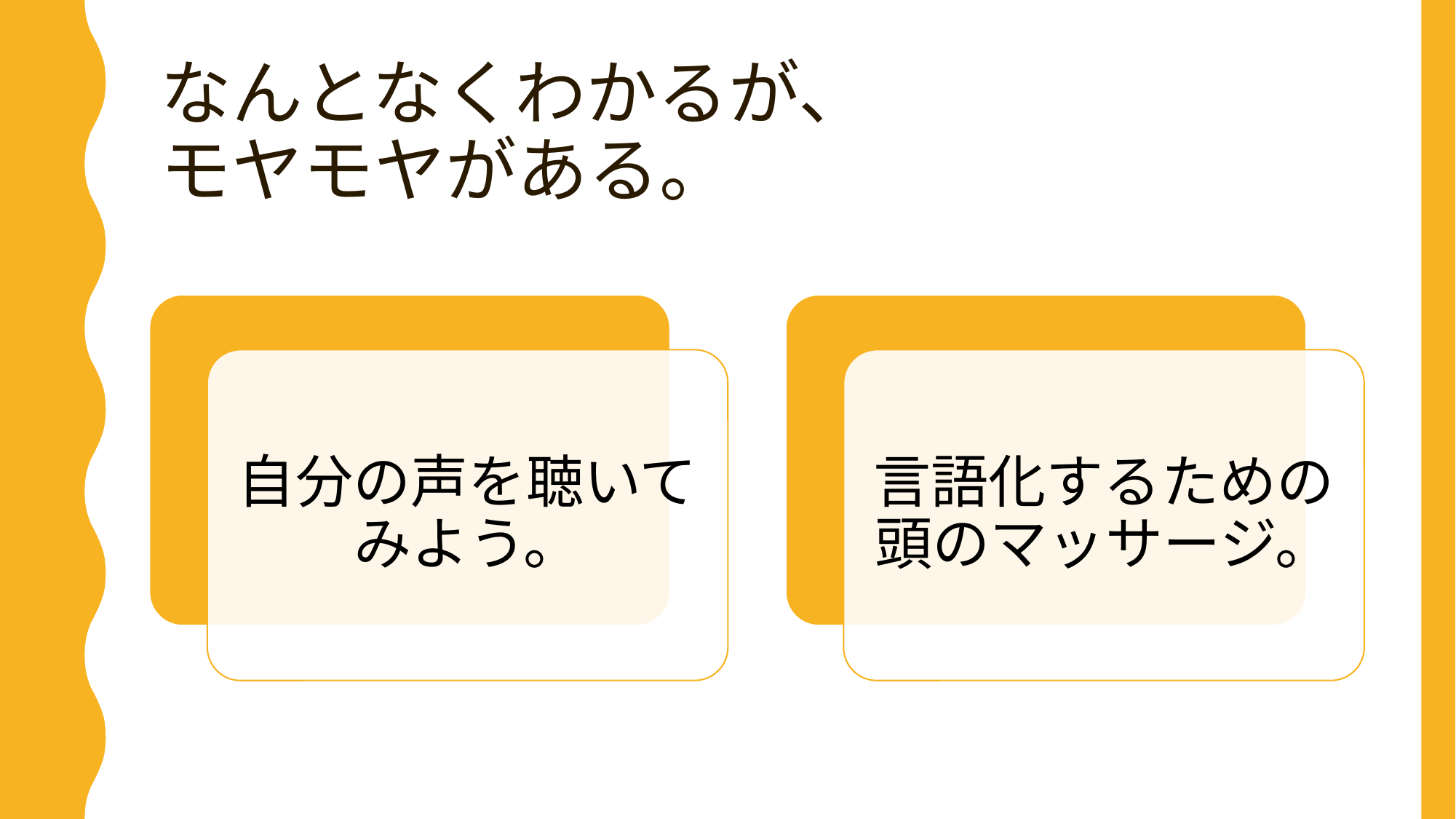

# なんとなくわかるが、 モヤモヤがある。

自分の声を聴いてみよう。
言語化するための頭のマッサージ。